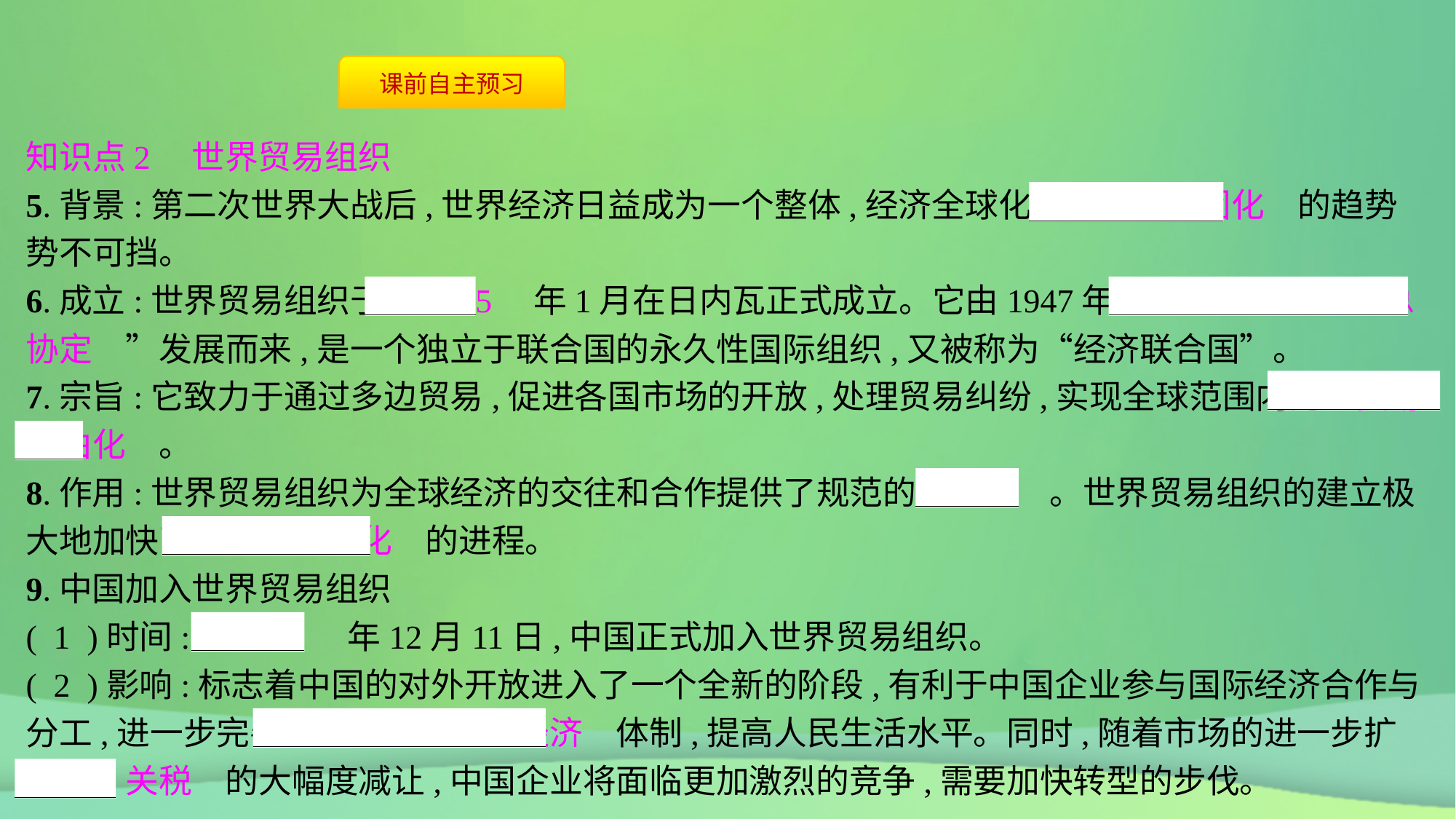

知识点2　世界贸易组织
5.背景:第二次世界大战后,世界经济日益成为一个整体,经济全球化和　区域集团化　的趋势势不可挡。
6.成立:世界贸易组织于　1995　年1月在日内瓦正式成立。它由1947年的“　关税及贸易总协定　”发展而来,是一个独立于联合国的永久性国际组织,又被称为“经济联合国”。
7.宗旨:它致力于通过多边贸易,促进各国市场的开放,处理贸易纠纷,实现全球范围内的　贸易自由化　。
8.作用:世界贸易组织为全球经济的交往和合作提供了规范的　平台　。世界贸易组织的建立极大地加快了　经济全球化　的进程。
9.中国加入世界贸易组织
(  1  )时间:　2001　年12月11日,中国正式加入世界贸易组织。
(  2  )影响:标志着中国的对外开放进入了一个全新的阶段,有利于中国企业参与国际经济合作与分工,进一步完善　社会主义市场经济　体制,提高人民生活水平。同时,随着市场的进一步扩大、　关税　的大幅度减让,中国企业将面临更加激烈的竞争,需要加快转型的步伐。